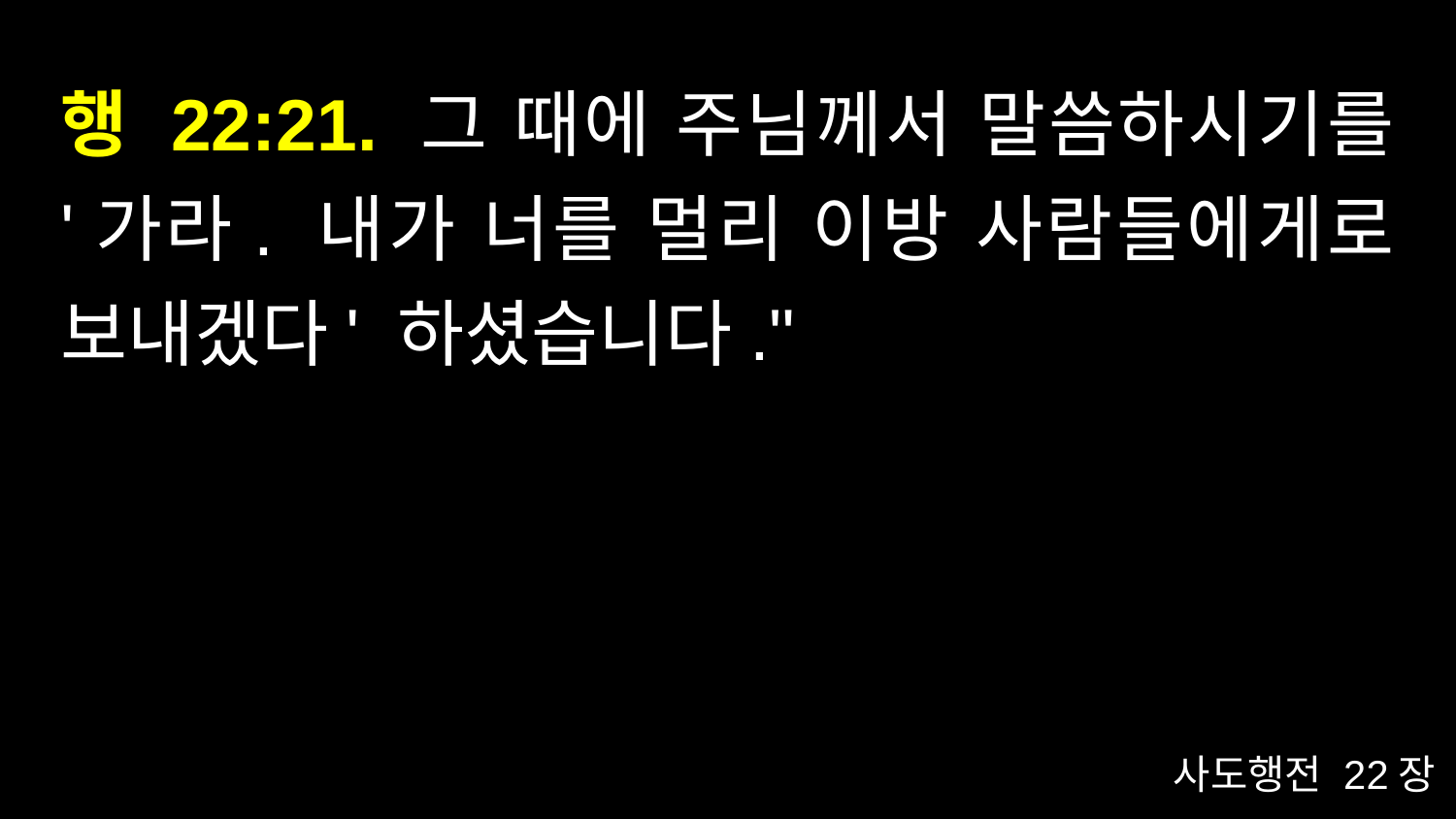

# 행 22:21. 그 때에 주님께서 말씀하시기를 '가라. 내가 너를 멀리 이방 사람들에게로 보내겠다' 하셨습니다."
사도행전 22장